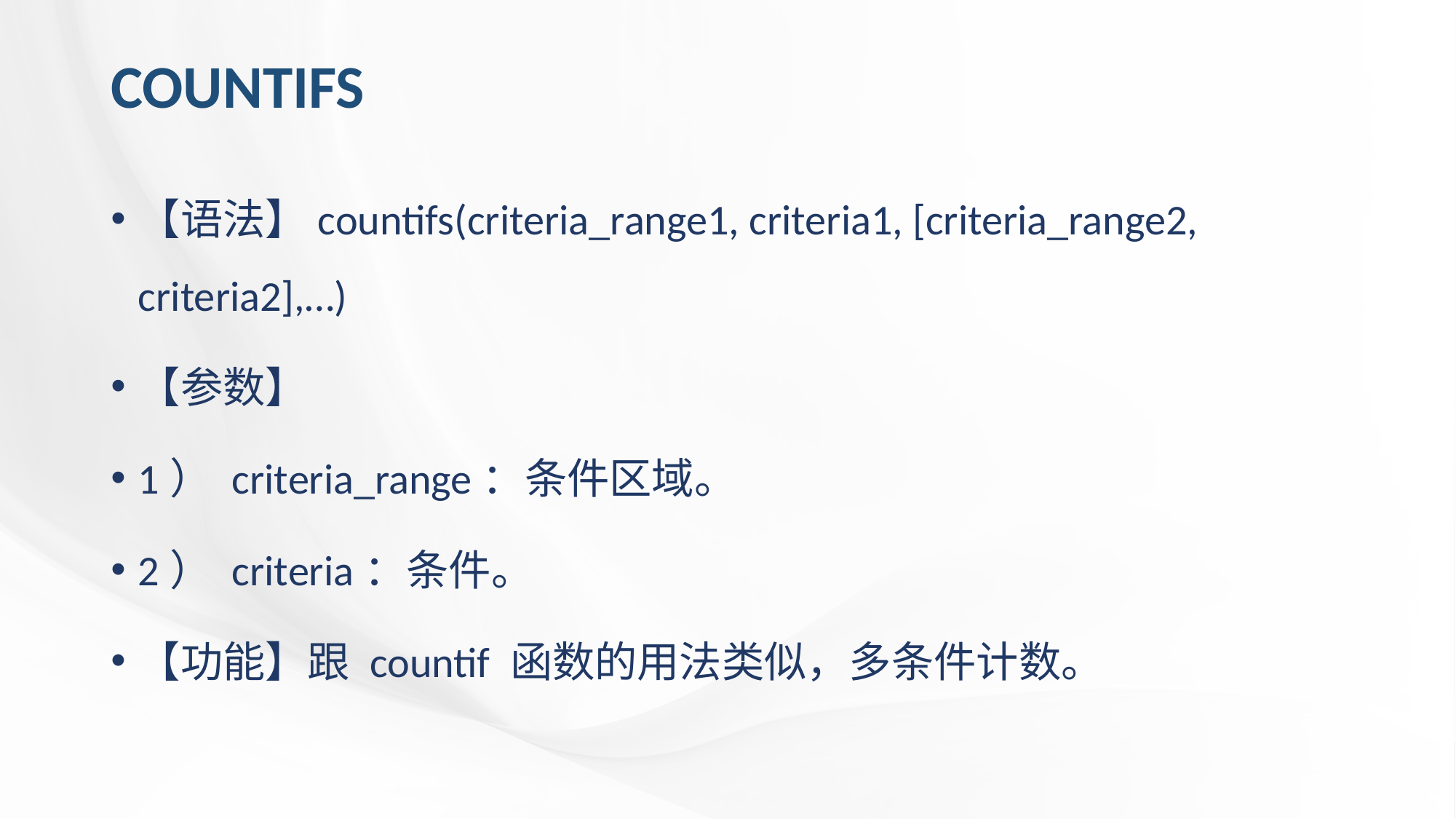

# COUNTIFS
【语法】countifs(criteria_range1, criteria1, [criteria_range2, criteria2],…)
【参数】
1） criteria_range：条件区域。
2） criteria：条件。
【功能】跟 countif 函数的用法类似，多条件计数。